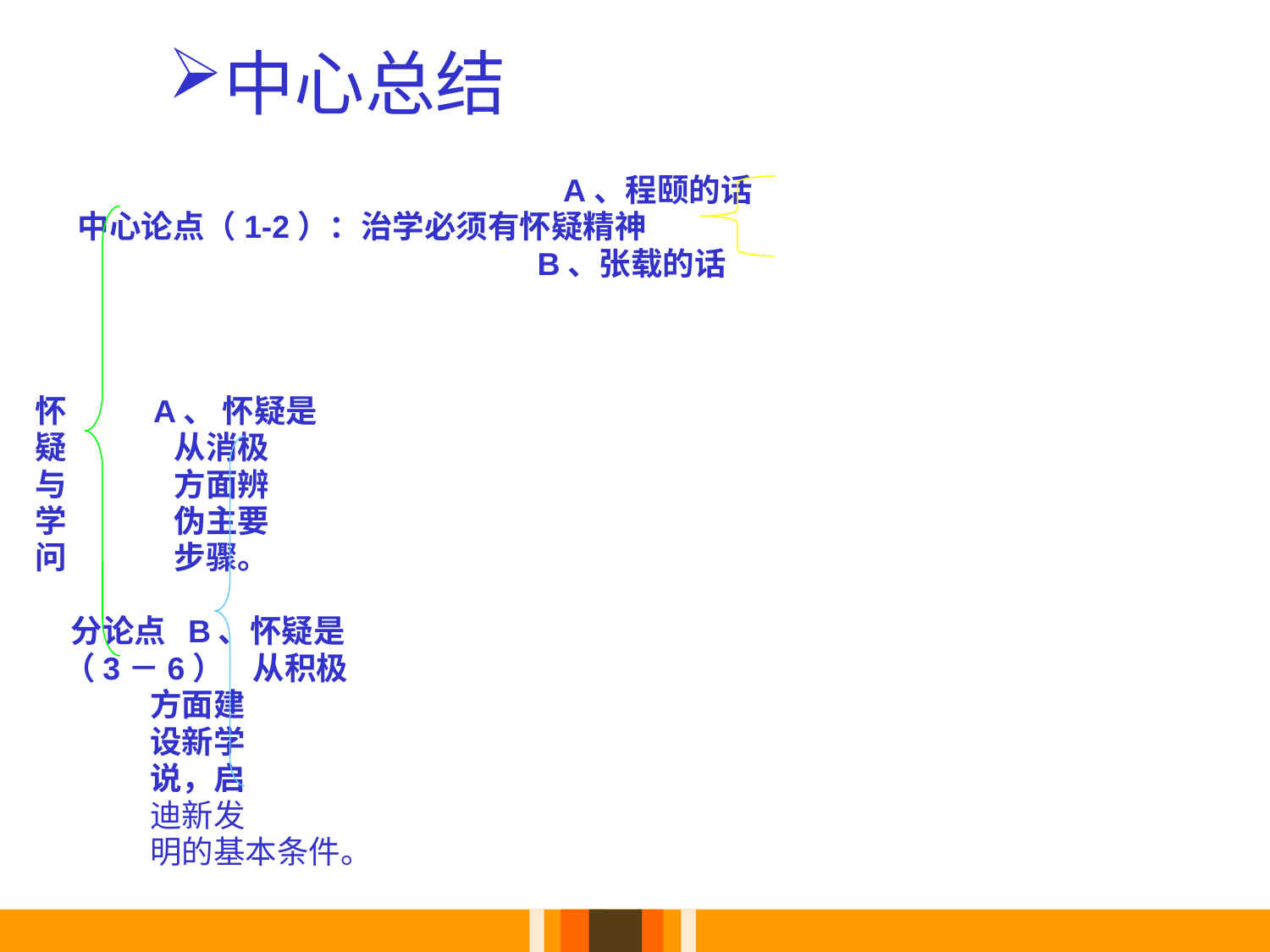

# 中心总结

                                                               A、程颐的话
        中心论点（1-2）：治学必须有怀疑精神
                                                           B、张载的话

  怀           A、 怀疑是
  疑               从消极
  与               方面辨
  学               伪主要
  问               步骤。

       分论点  B、怀疑是
      （3－6）    从积极
                  方面建
                  设新学
                  说，启
                  迪新发
                  明的基本条件。